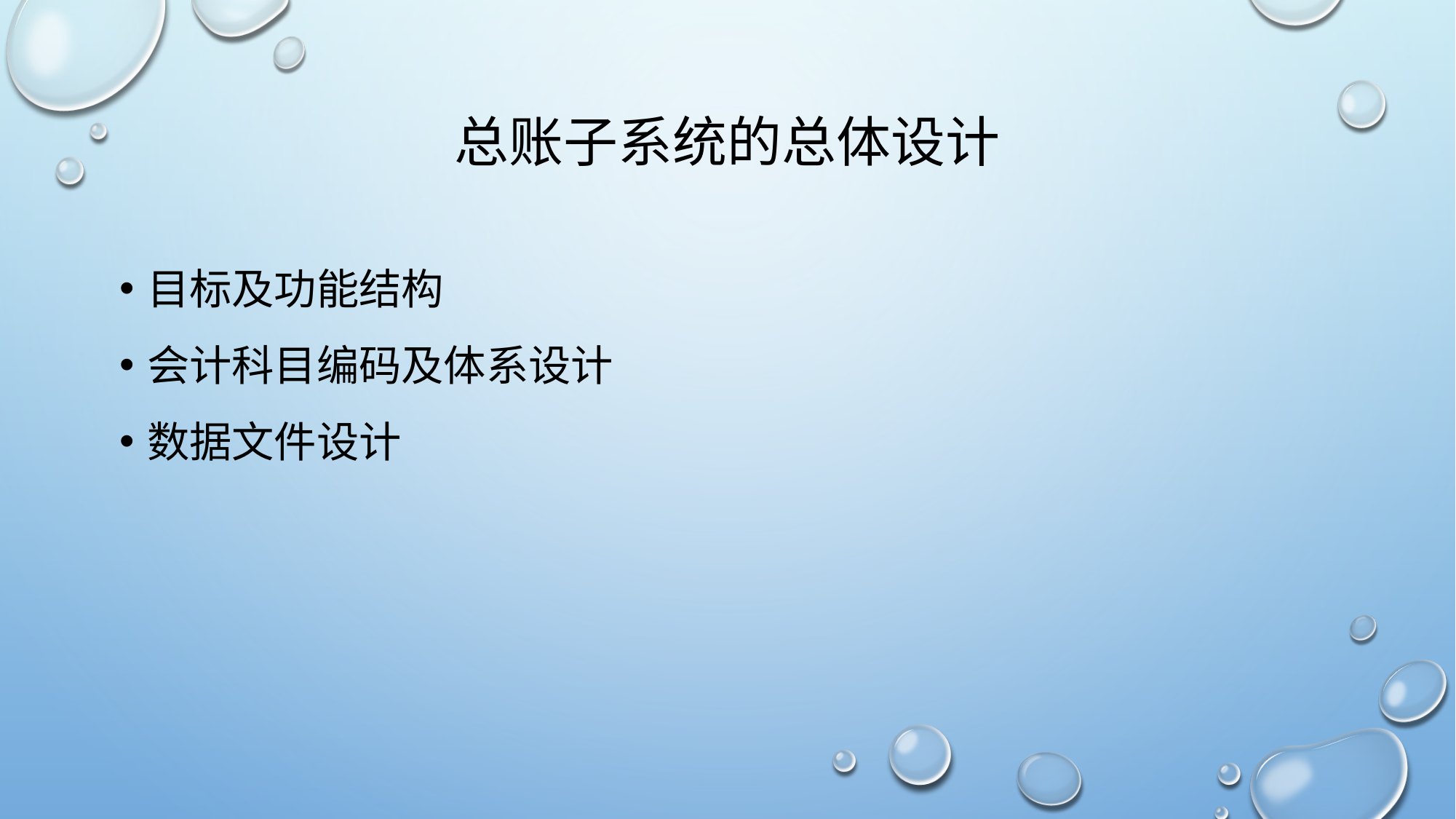

# 总账子系统的总体设计
目标及功能结构
会计科目编码及体系设计
数据文件设计